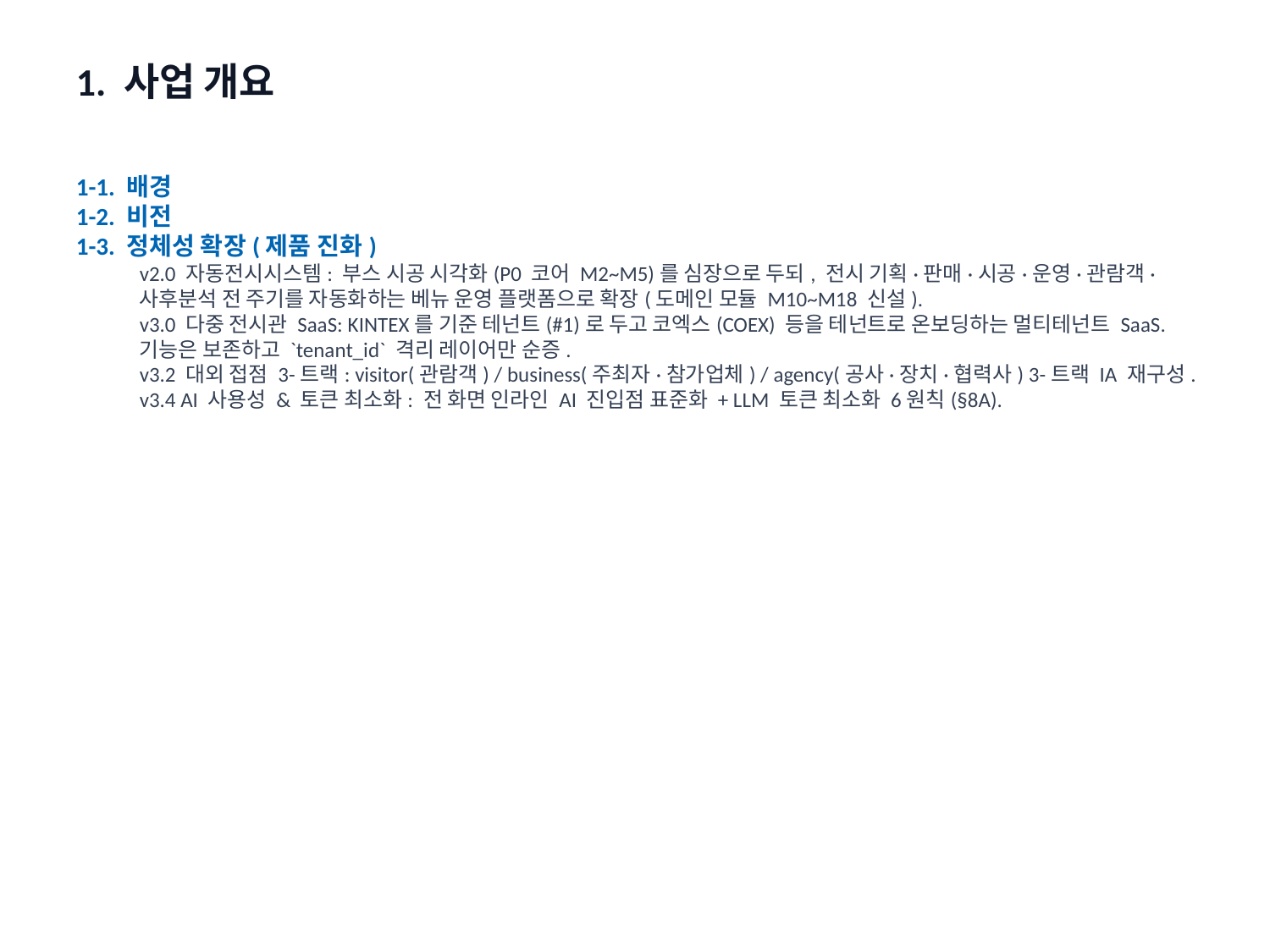

1. 사업 개요
1-1. 배경
1-2. 비전
1-3. 정체성 확장(제품 진화)
v2.0 자동전시시스템: 부스 시공 시각화(P0 코어 M2~M5)를 심장으로 두되, 전시 기획·판매·시공·운영·관람객·사후분석 전 주기를 자동화하는 베뉴 운영 플랫폼으로 확장(도메인 모듈 M10~M18 신설).
v3.0 다중 전시관 SaaS: KINTEX를 기준 테넌트(#1)로 두고 코엑스(COEX) 등을 테넌트로 온보딩하는 멀티테넌트 SaaS. 기능은 보존하고 `tenant_id` 격리 레이어만 순증.
v3.2 대외 접점 3-트랙: visitor(관람객) / business(주최자·참가업체) / agency(공사·장치·협력사) 3-트랙 IA 재구성.
v3.4 AI 사용성 & 토큰 최소화: 전 화면 인라인 AI 진입점 표준화 + LLM 토큰 최소화 6원칙(§8A).